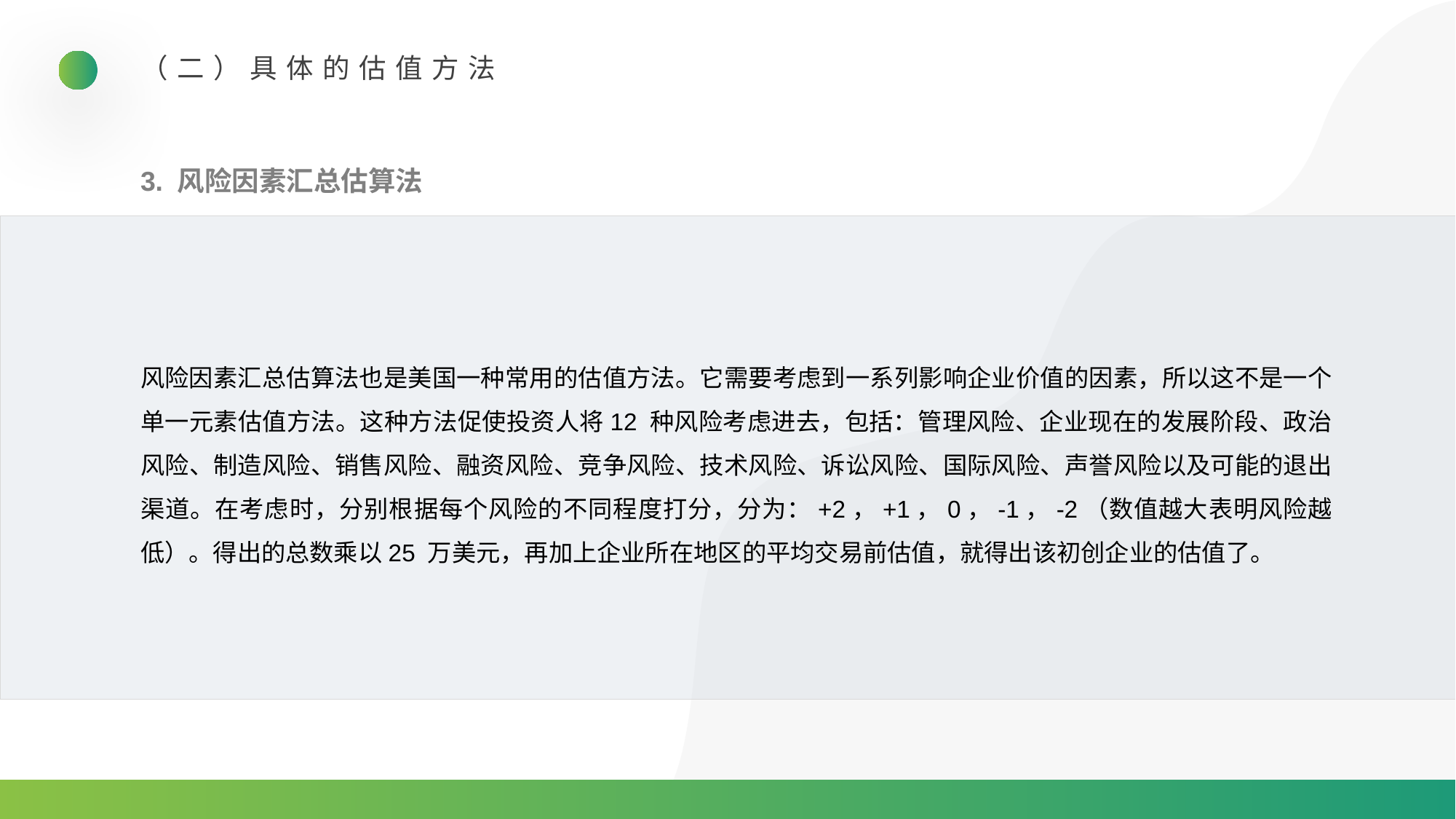

（二）具体的估值方法
3. 风险因素汇总估算法

风险因素汇总估算法也是美国一种常用的估值方法。它需要考虑到一系列影响企业价值的因素，所以这不是一个单一元素估值方法。这种方法促使投资人将12 种风险考虑进去，包括：管理风险、企业现在的发展阶段、政治风险、制造风险、销售风险、融资风险、竞争风险、技术风险、诉讼风险、国际风险、声誉风险以及可能的退出渠道。在考虑时，分别根据每个风险的不同程度打分，分为：+2，+1，0，-1，-2（数值越大表明风险越低）。得出的总数乘以25 万美元，再加上企业所在地区的平均交易前估值，就得出该初创企业的估值了。